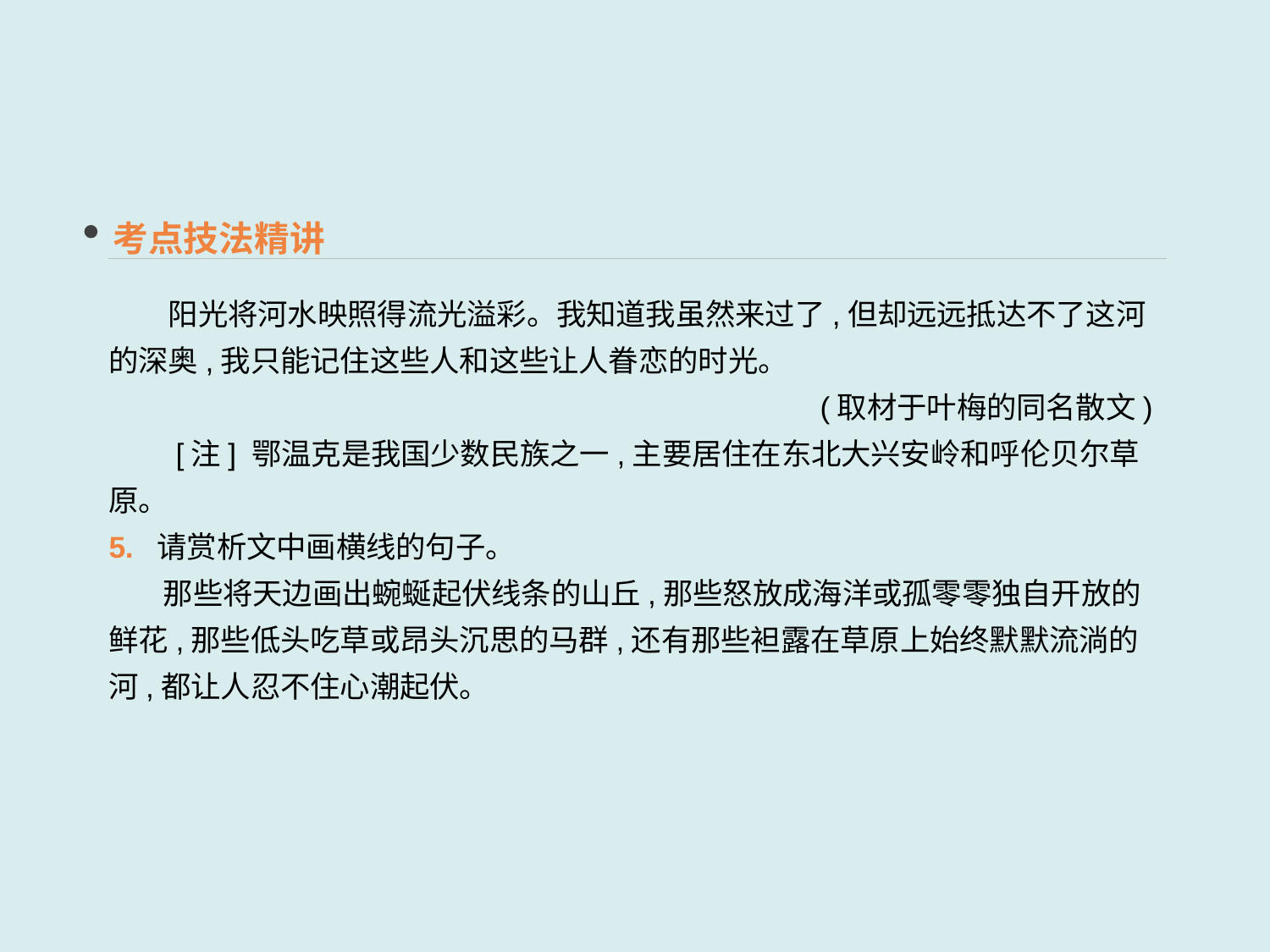

考点技法精讲

　　阳光将河水映照得流光溢彩。我知道我虽然来过了,但却远远抵达不了这河的深奥,我只能记住这些人和这些让人眷恋的时光。
(取材于叶梅的同名散文)
　　[注] 鄂温克是我国少数民族之一,主要居住在东北大兴安岭和呼伦贝尔草原。
5.  请赏析文中画横线的句子。
       那些将天边画出蜿蜒起伏线条的山丘,那些怒放成海洋或孤零零独自开放的鲜花,那些低头吃草或昂头沉思的马群,还有那些袒露在草原上始终默默流淌的河,都让人忍不住心潮起伏。